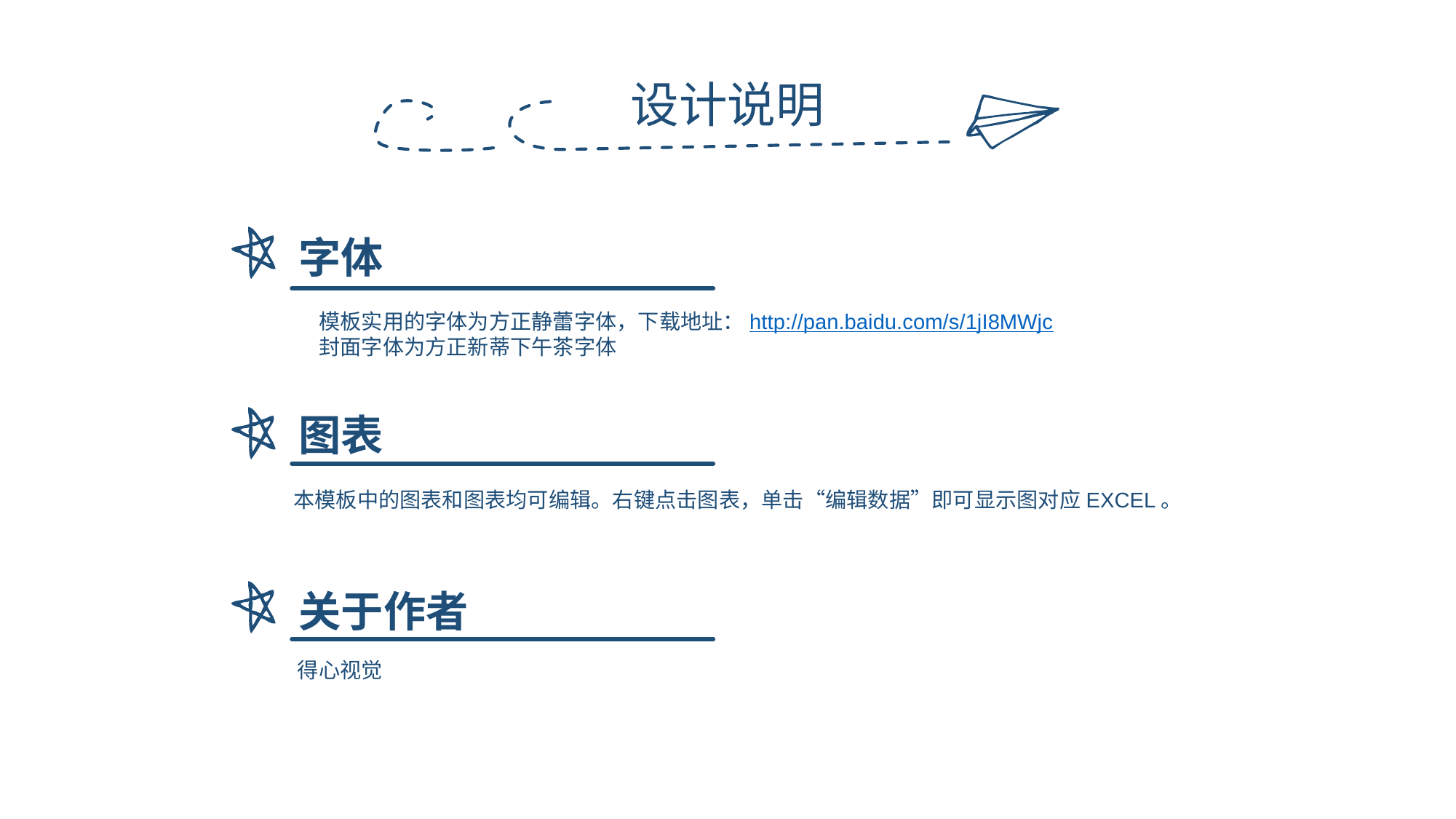

设计说明

字体

模板实用的字体为方正静蕾字体，下载地址：http://pan.baidu.com/s/1jI8MWjc
封面字体为方正新蒂下午茶字体

图表

本模板中的图表和图表均可编辑。右键点击图表，单击“编辑数据”即可显示图对应EXCEL。
关于作者

得心视觉